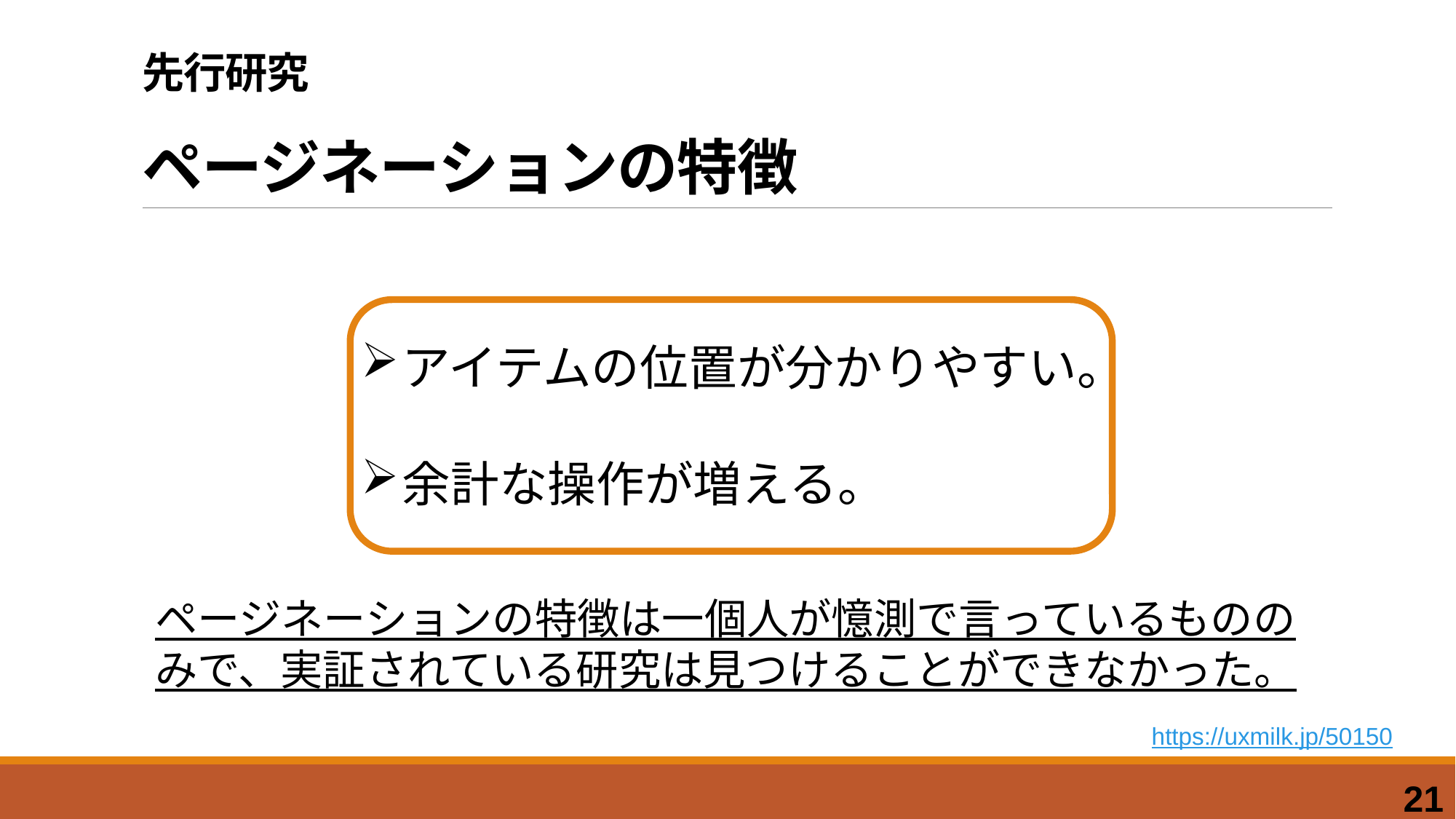

# 先行研究 ページネーションの特徴

アイテムの位置が分かりやすい。

余計な操作が増える。
ページネーションの特徴は一個人が憶測で言っているもののみで、実証されている研究は見つけることができなかった。
https://uxmilk.jp/50150
21